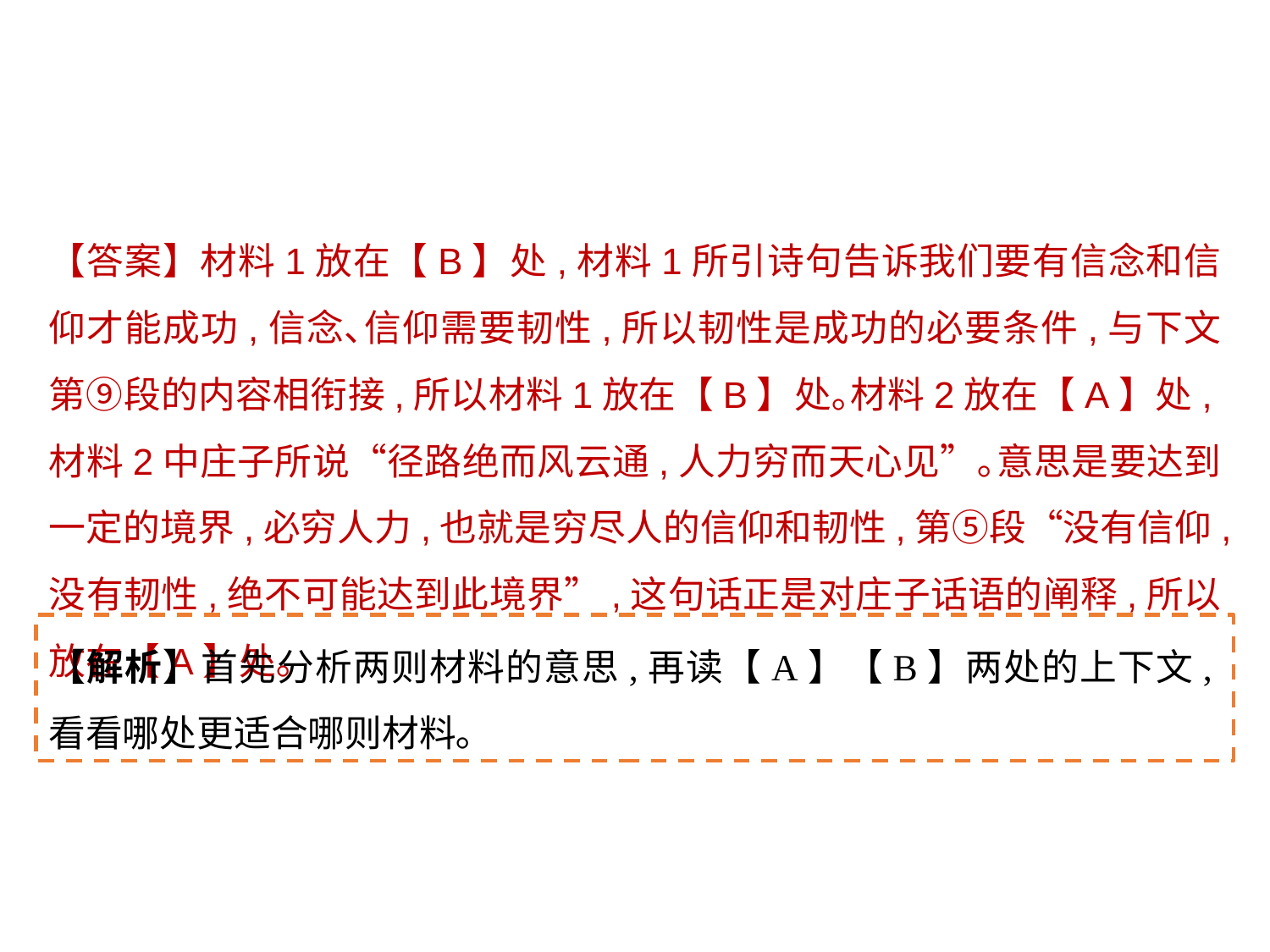

【答案】材料1放在【B】处,材料1所引诗句告诉我们要有信念和信仰才能成功,信念､信仰需要韧性,所以韧性是成功的必要条件,与下文第⑨段的内容相衔接,所以材料1放在【B】处｡材料2放在【A】处,材料2中庄子所说“径路绝而风云通,人力穷而天心见”｡意思是要达到一定的境界,必穷人力,也就是穷尽人的信仰和韧性,第⑤段“没有信仰,没有韧性,绝不可能达到此境界”,这句话正是对庄子话语的阐释,所以放在【A】处｡
【解析】首先分析两则材料的意思,再读【A】【B】两处的上下文,看看哪处更适合哪则材料｡